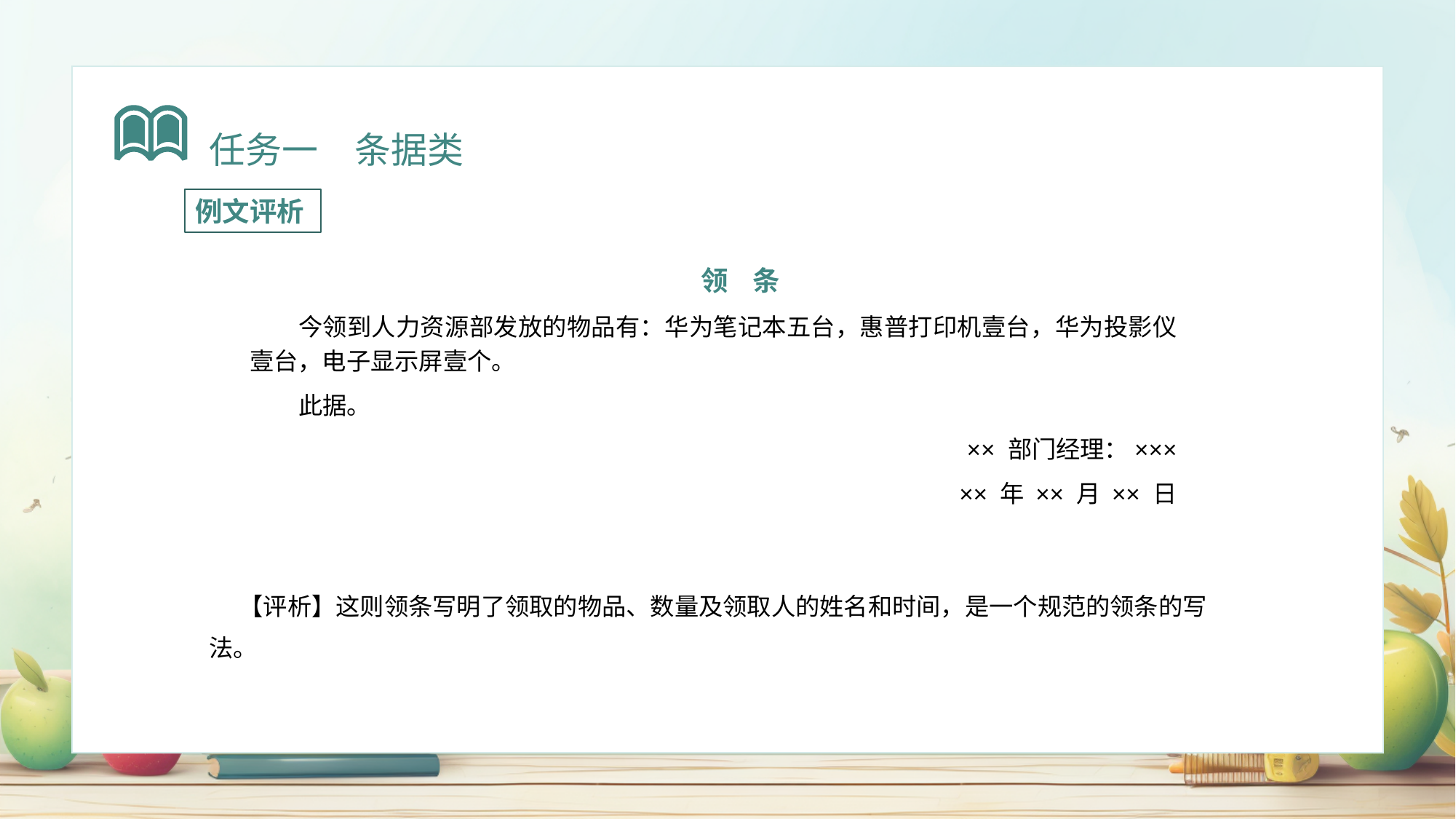

任务一　条据类

例文评析
领    条
今领到人力资源部发放的物品有：华为笔记本五台，惠普打印机壹台，华为投影仪壹台，电子显示屏壹个。
此据。
×× 部门经理：×××
×× 年 ×× 月 ×× 日
    【评析】这则领条写明了领取的物品、数量及领取人的姓名和时间，是一个规范的领条的写法。